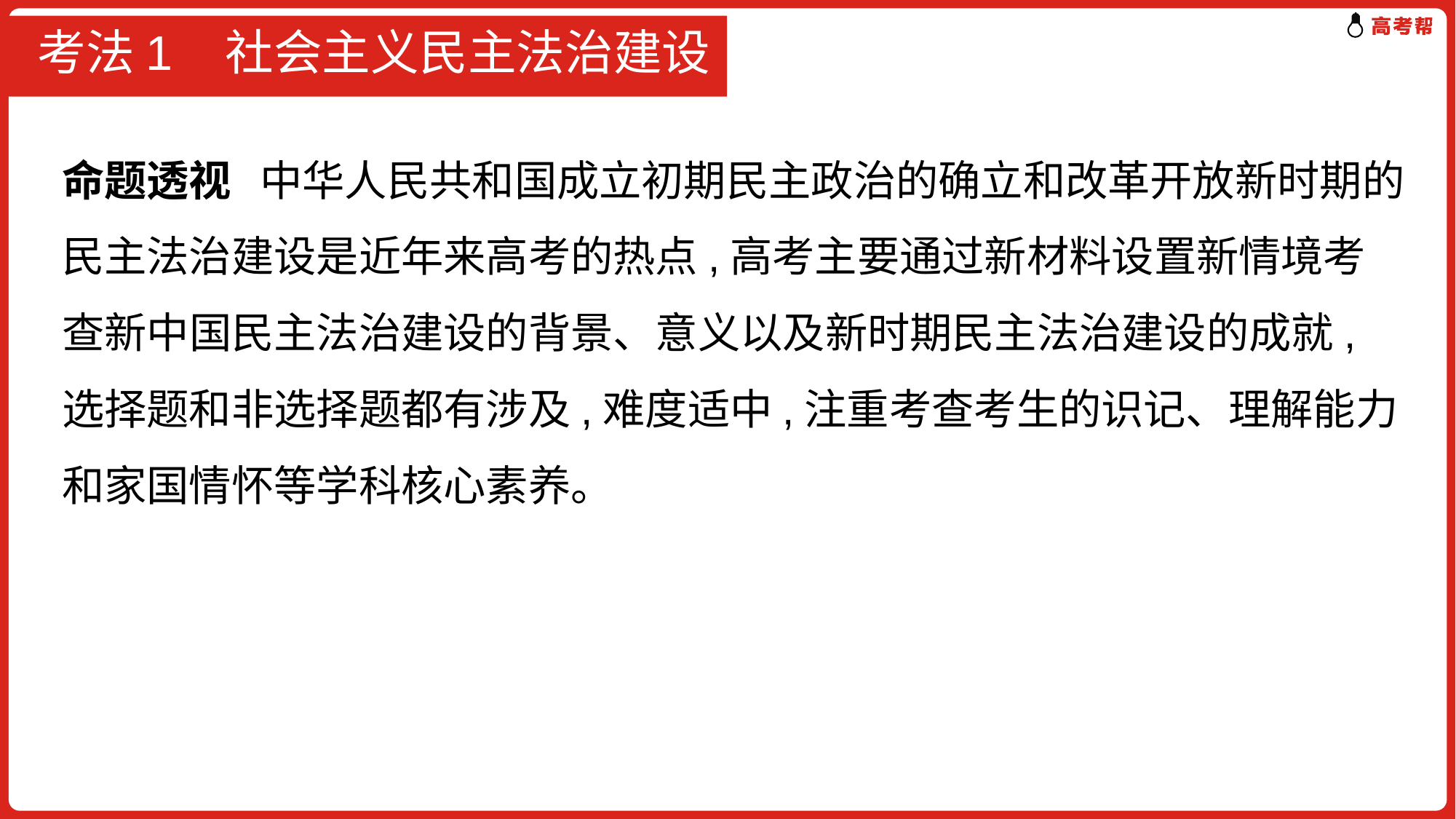

# 考法1   社会主义民主法治建设
命题透视   中华人民共和国成立初期民主政治的确立和改革开放新时期的民主法治建设是近年来高考的热点,高考主要通过新材料设置新情境考查新中国民主法治建设的背景、意义以及新时期民主法治建设的成就,选择题和非选择题都有涉及,难度适中,注重考查考生的识记、理解能力和家国情怀等学科核心素养。